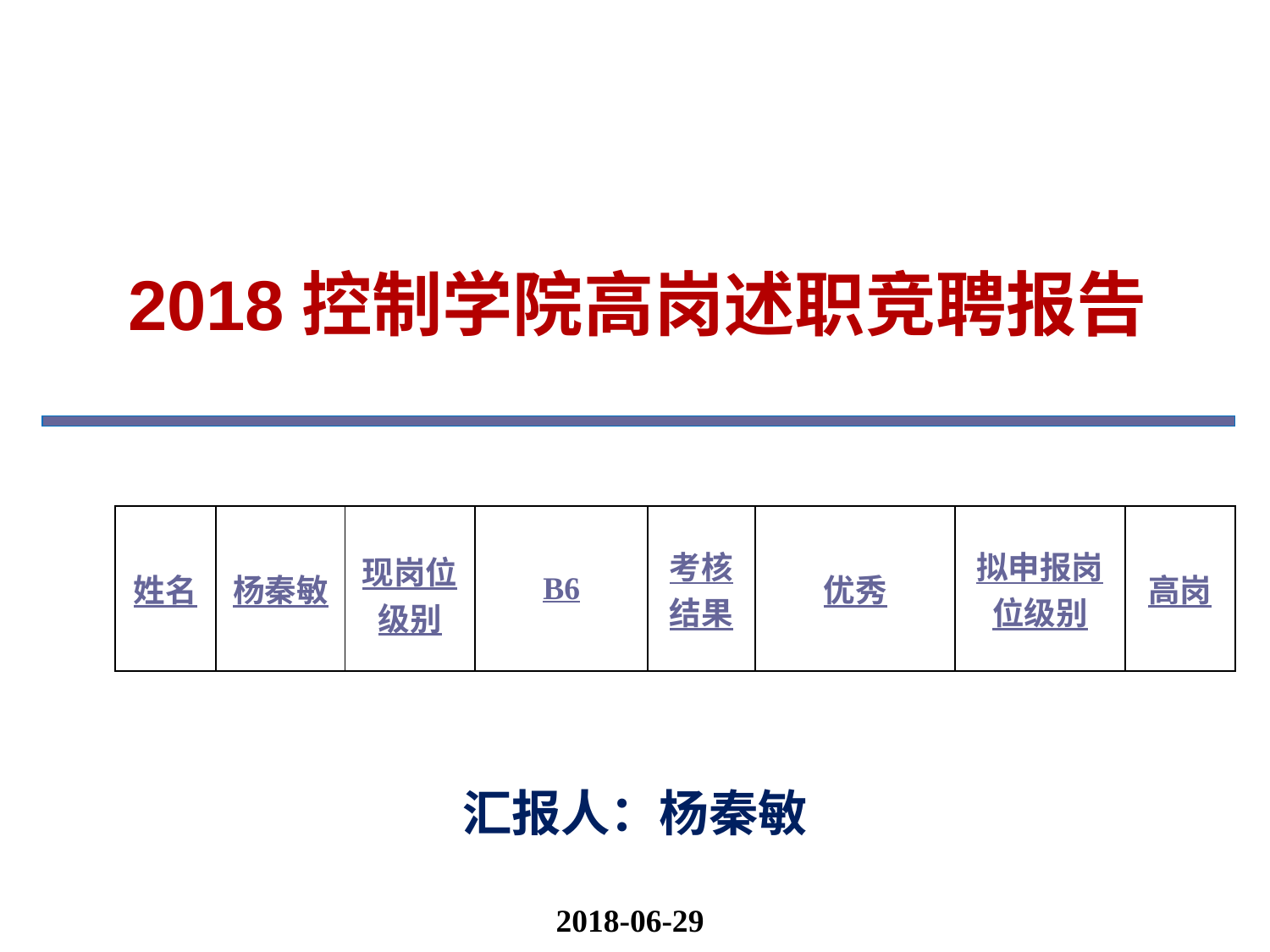

2018控制学院高岗述职竞聘报告
| 姓名 | 杨秦敏 | 现岗位级别 | B6 | 考核结果 | 优秀 | 拟申报岗位级别 | 高岗 |
| --- | --- | --- | --- | --- | --- | --- | --- |
汇报人：杨秦敏
2018-06-29